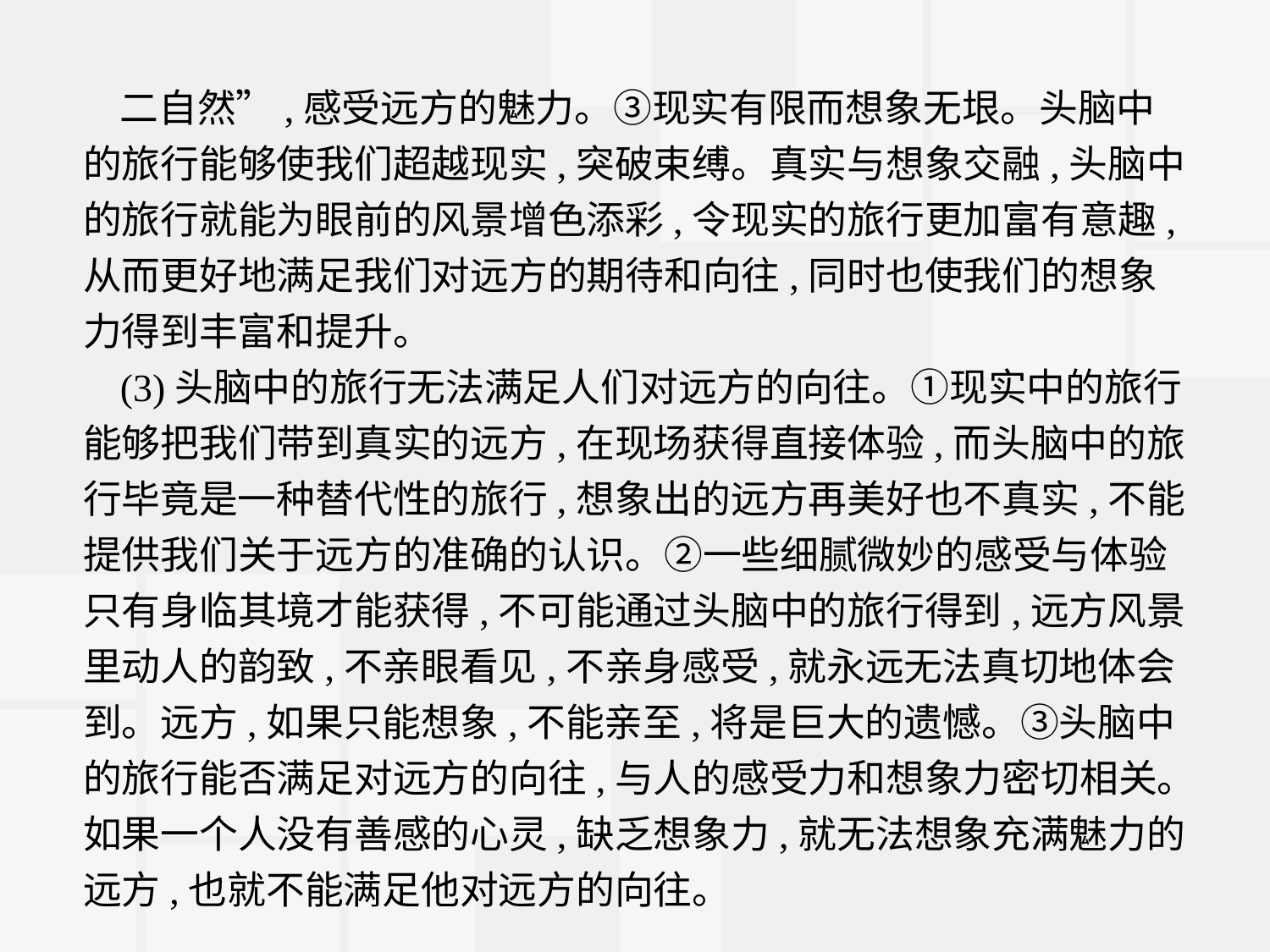

二自然”,感受远方的魅力。③现实有限而想象无垠。头脑中的旅行能够使我们超越现实,突破束缚。真实与想象交融,头脑中的旅行就能为眼前的风景增色添彩,令现实的旅行更加富有意趣,从而更好地满足我们对远方的期待和向往,同时也使我们的想象力得到丰富和提升。
(3)头脑中的旅行无法满足人们对远方的向往。①现实中的旅行能够把我们带到真实的远方,在现场获得直接体验,而头脑中的旅行毕竟是一种替代性的旅行,想象出的远方再美好也不真实,不能提供我们关于远方的准确的认识。②一些细腻微妙的感受与体验只有身临其境才能获得,不可能通过头脑中的旅行得到,远方风景里动人的韵致,不亲眼看见,不亲身感受,就永远无法真切地体会到。远方,如果只能想象,不能亲至,将是巨大的遗憾。③头脑中的旅行能否满足对远方的向往,与人的感受力和想象力密切相关。如果一个人没有善感的心灵,缺乏想象力,就无法想象充满魅力的远方,也就不能满足他对远方的向往。